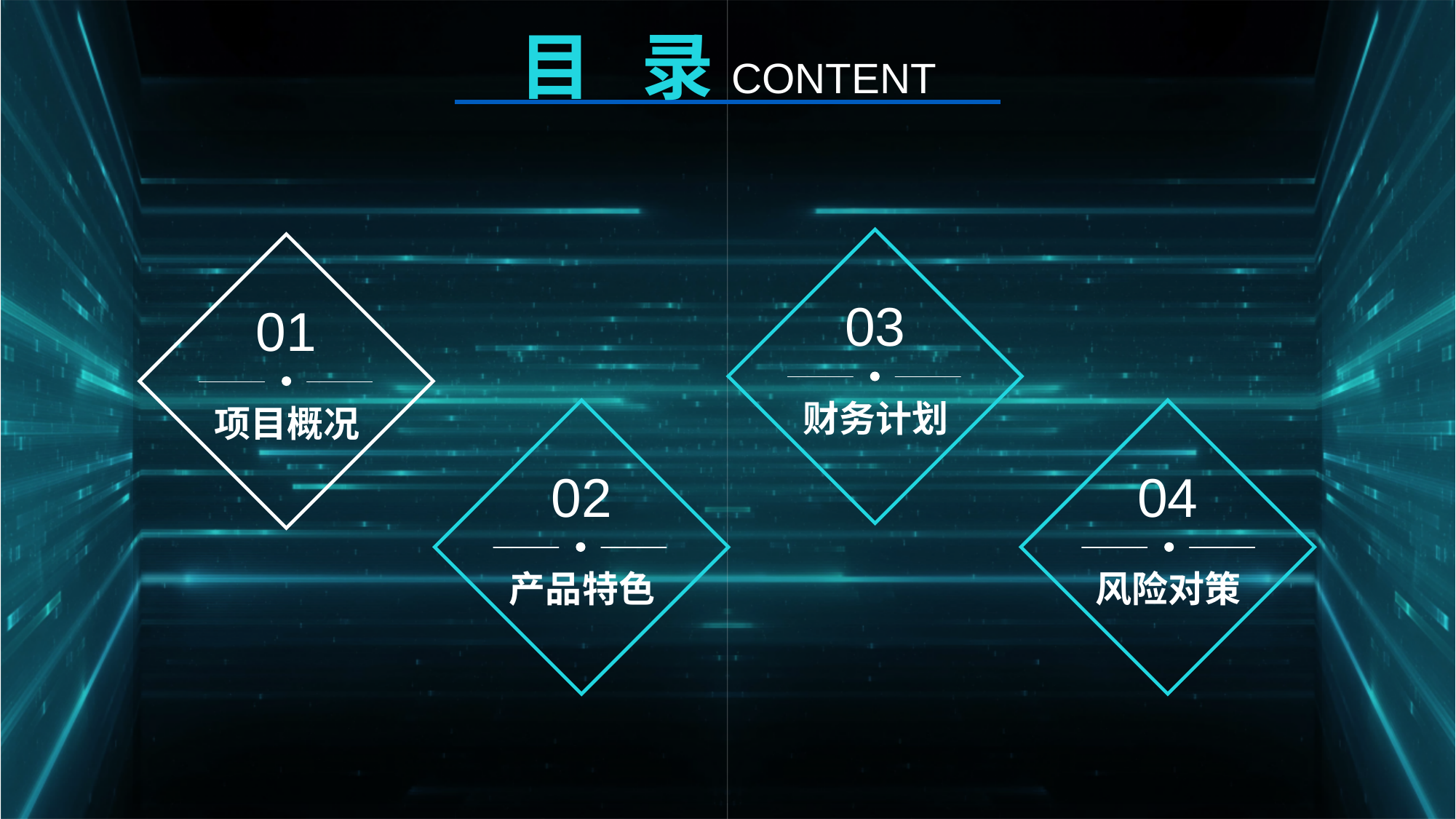

03

财务计划

01

项目概况

04

风险对策

02

产品特色